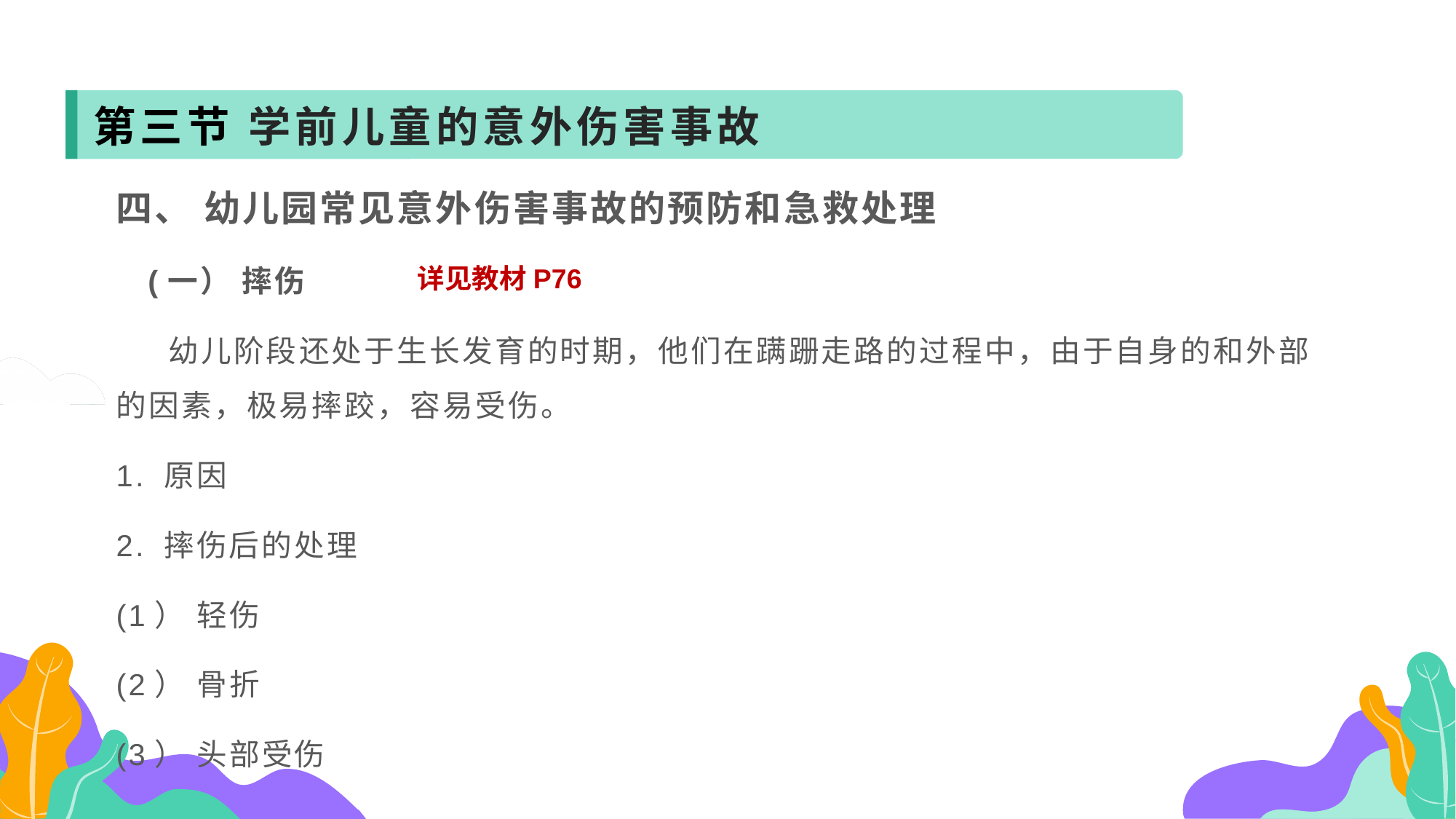

第三节 学前儿童的意外伤害事故
四、 幼儿园常见意外伤害事故的预防和急救处理
   (一） 摔伤
     幼儿阶段还处于生长发育的时期，他们在蹒跚走路的过程中，由于自身的和外部的因素，极易摔跤，容易受伤。
1. 原因
2. 摔伤后的处理
(1） 轻伤
(2） 骨折
(3） 头部受伤
详见教材P76